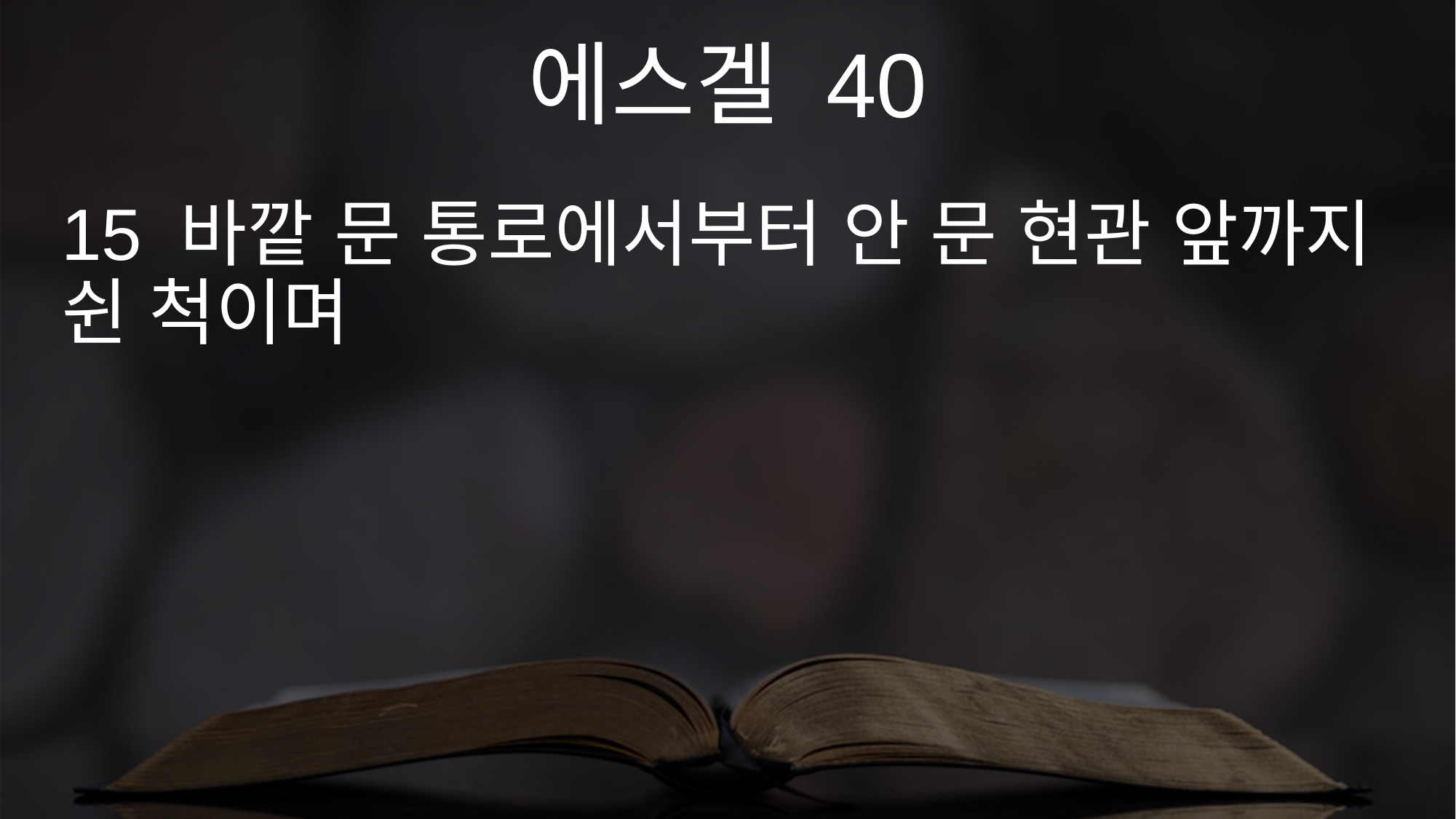

에스겔 40
15 바깥 문 통로에서부터 안 문 현관 앞까지 쉰 척이며